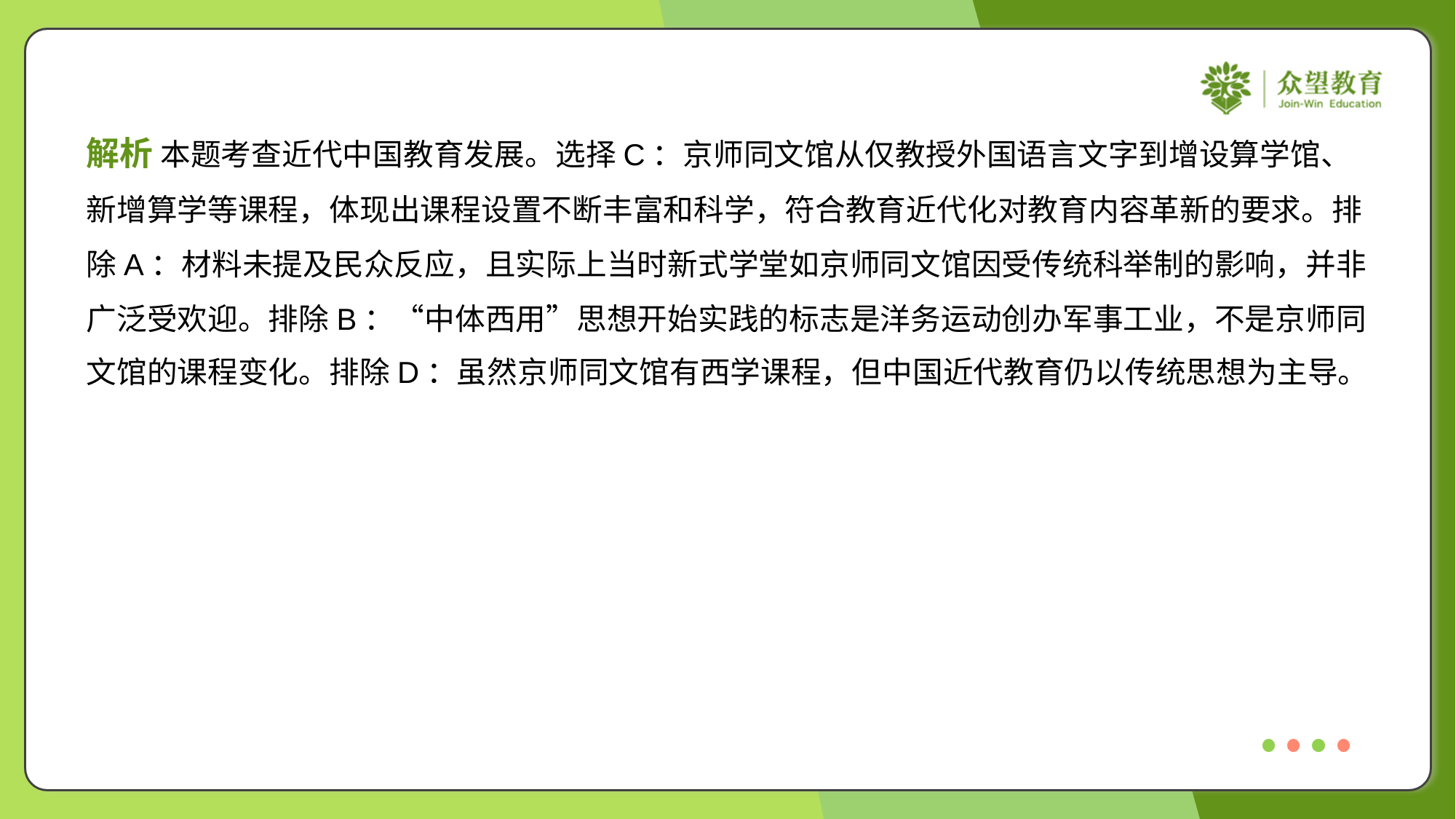

解析 本题考查近代中国教育发展。选择C：京师同文馆从仅教授外国语言文字到增设算学馆、
新增算学等课程，体现出课程设置不断丰富和科学，符合教育近代化对教育内容革新的要求。排
除A：材料未提及民众反应，且实际上当时新式学堂如京师同文馆因受传统科举制的影响，并非
广泛受欢迎。排除B：“中体西用”思想开始实践的标志是洋务运动创办军事工业，不是京师同
文馆的课程变化。排除D：虽然京师同文馆有西学课程，但中国近代教育仍以传统思想为主导。